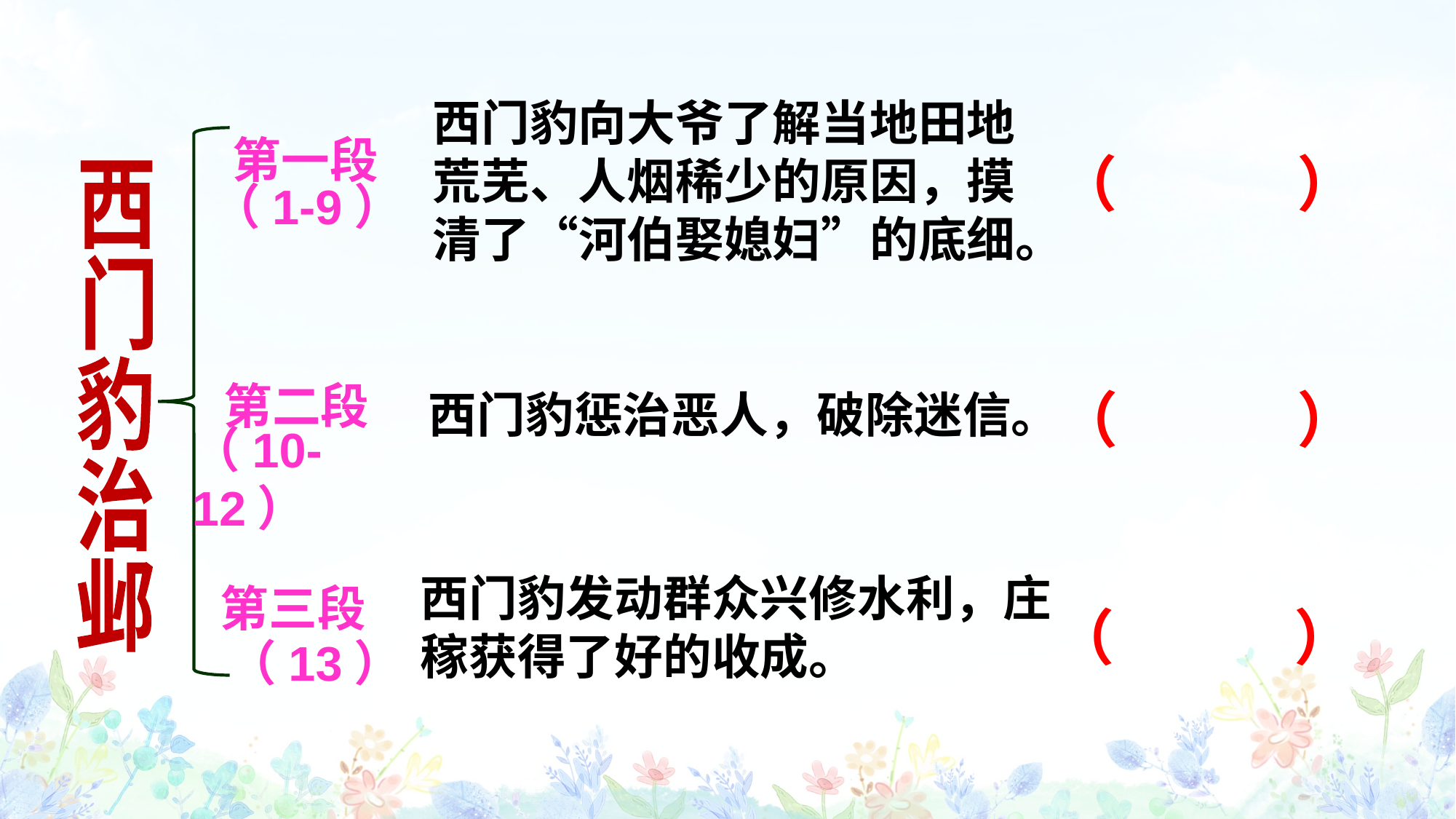

西门豹向大爷了解当地田地荒芜、人烟稀少的原因，摸清了“河伯娶媳妇”的底细。
第一段

（             ）
西
门
豹
治
邺
（1-9）
第二段
（             ）
西门豹惩治恶人，破除迷信。

（10-12）
西门豹发动群众兴修水利，庄稼获得了好的收成。
第三段
（             ）
（13）